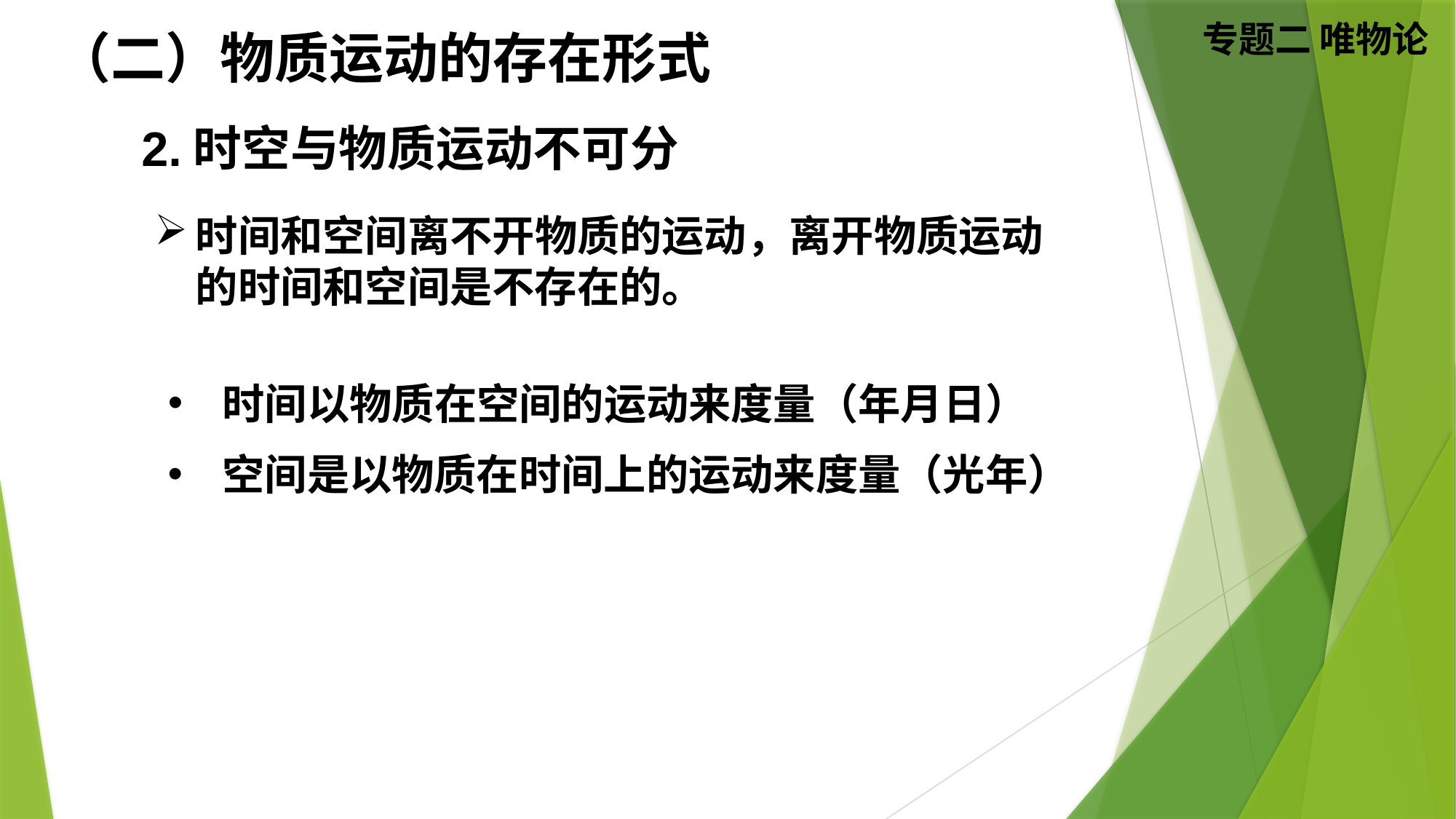

（二）物质运动的存在形式
2.时空与物质运动不可分
时间和空间离不开物质的运动，离开物质运动的时间和空间是不存在的。
时间以物质在空间的运动来度量（年月日）
空间是以物质在时间上的运动来度量（光年）